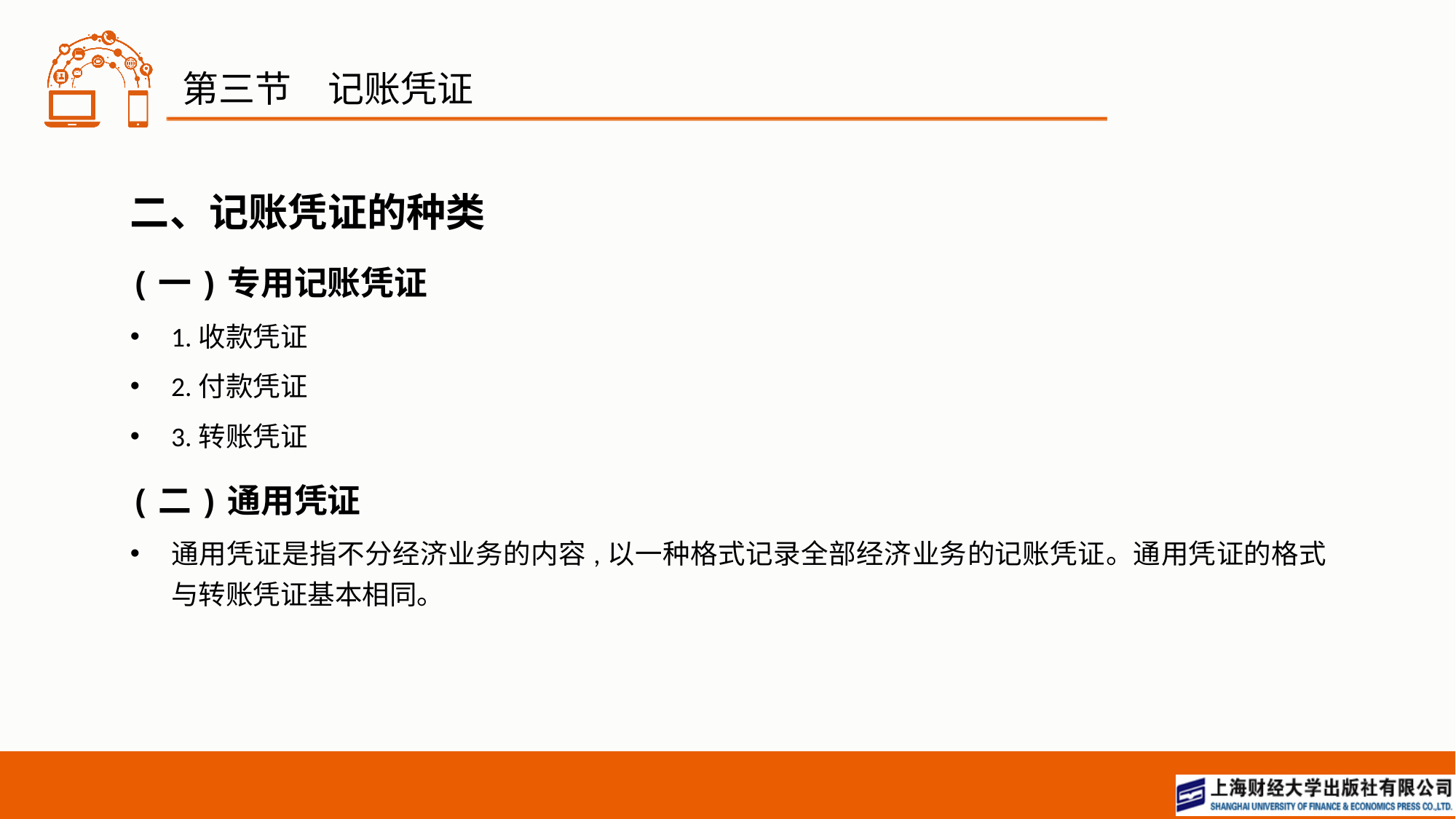

# 第三节　记账凭证
二、记账凭证的种类
(一)专用记账凭证
1.收款凭证
2.付款凭证
3.转账凭证
(二)通用凭证
通用凭证是指不分经济业务的内容,以一种格式记录全部经济业务的记账凭证。通用凭证的格式与转账凭证基本相同。